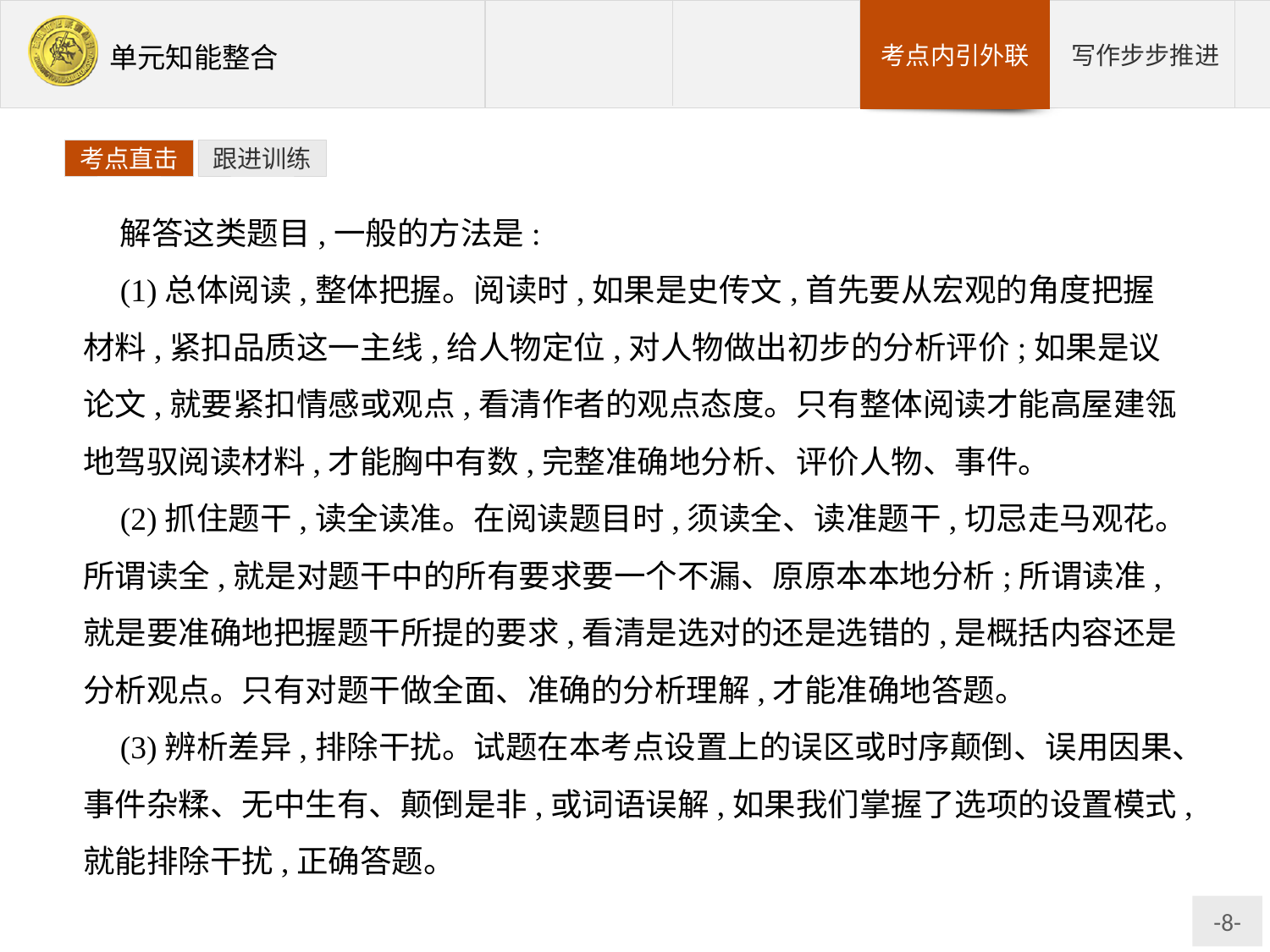

考点直击
跟进训练
解答这类题目,一般的方法是:
(1)总体阅读,整体把握。阅读时,如果是史传文,首先要从宏观的角度把握材料,紧扣品质这一主线,给人物定位,对人物做出初步的分析评价;如果是议论文,就要紧扣情感或观点,看清作者的观点态度。只有整体阅读才能高屋建瓴地驾驭阅读材料,才能胸中有数,完整准确地分析、评价人物、事件。
(2)抓住题干,读全读准。在阅读题目时,须读全、读准题干,切忌走马观花。所谓读全,就是对题干中的所有要求要一个不漏、原原本本地分析;所谓读准,就是要准确地把握题干所提的要求,看清是选对的还是选错的,是概括内容还是分析观点。只有对题干做全面、准确的分析理解,才能准确地答题。
(3)辨析差异,排除干扰。试题在本考点设置上的误区或时序颠倒、误用因果、事件杂糅、无中生有、颠倒是非,或词语误解,如果我们掌握了选项的设置模式,就能排除干扰,正确答题。